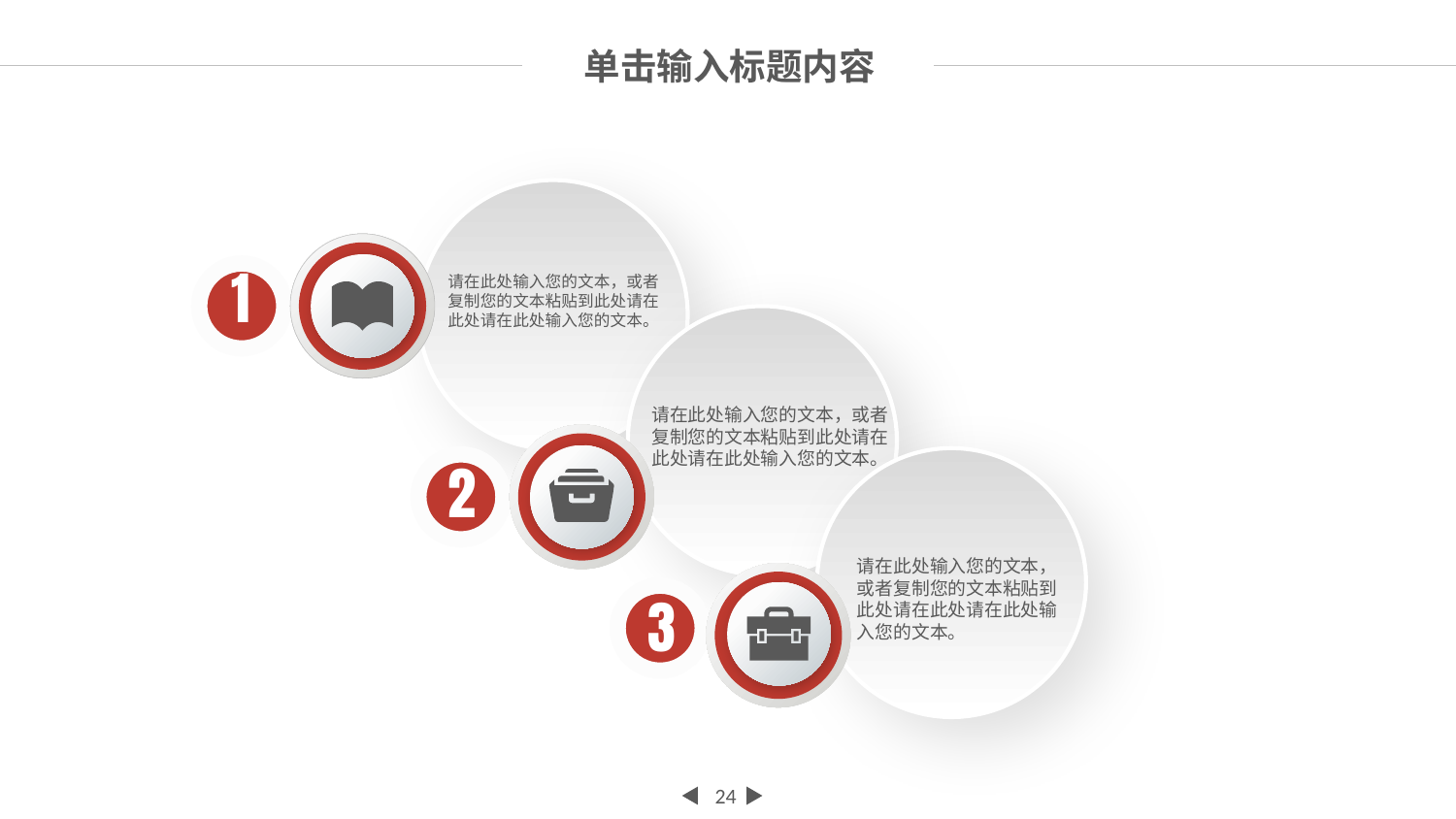

单击输入标题内容

1

请在此处输入您的文本，或者复制您的文本粘贴到此处请在此处请在此处输入您的文本。

请在此处输入您的文本，或者复制您的文本粘贴到此处请在此处请在此处输入您的文本。

2

请在此处输入您的文本，或者复制您的文本粘贴到此处请在此处请在此处输入您的文本。

3

24